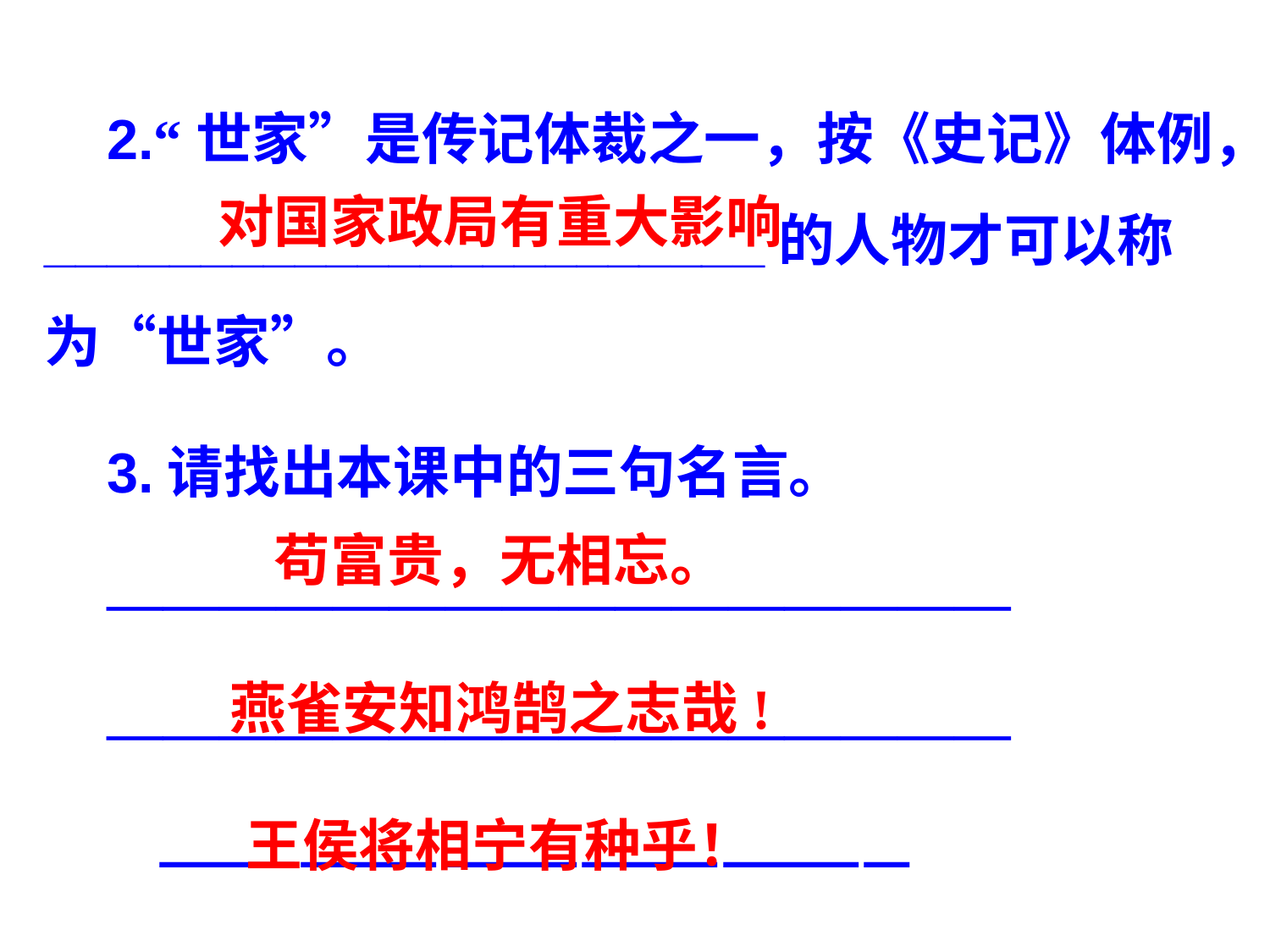

2.“世家”是传记体裁之一，按《史记》体例，_______________________的人物才可以称为“世家”。
    3.请找出本课中的三句名言。
    ————————————————
    ————————————————
　　————————————————
对国家政局有重大影响
苟富贵，无相忘。
燕雀安知鸿鹄之志哉!
王侯将相宁有种乎！